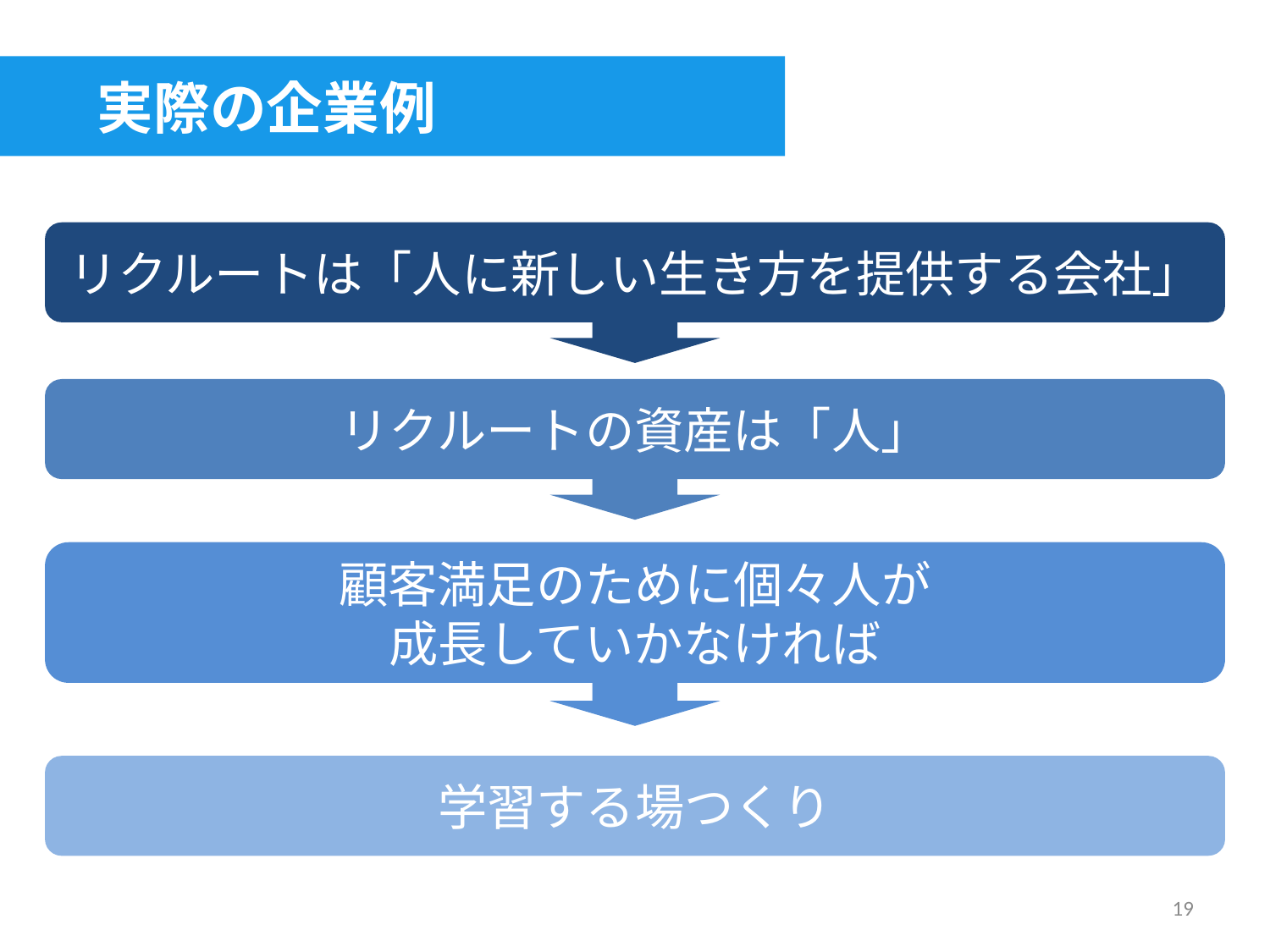

実際の企業例
リクルートは「人に新しい生き方を提供する会社」

リクルートの資産は「人」

顧客満足のために個々人が
成長していかなければ

学習する場つくり
19